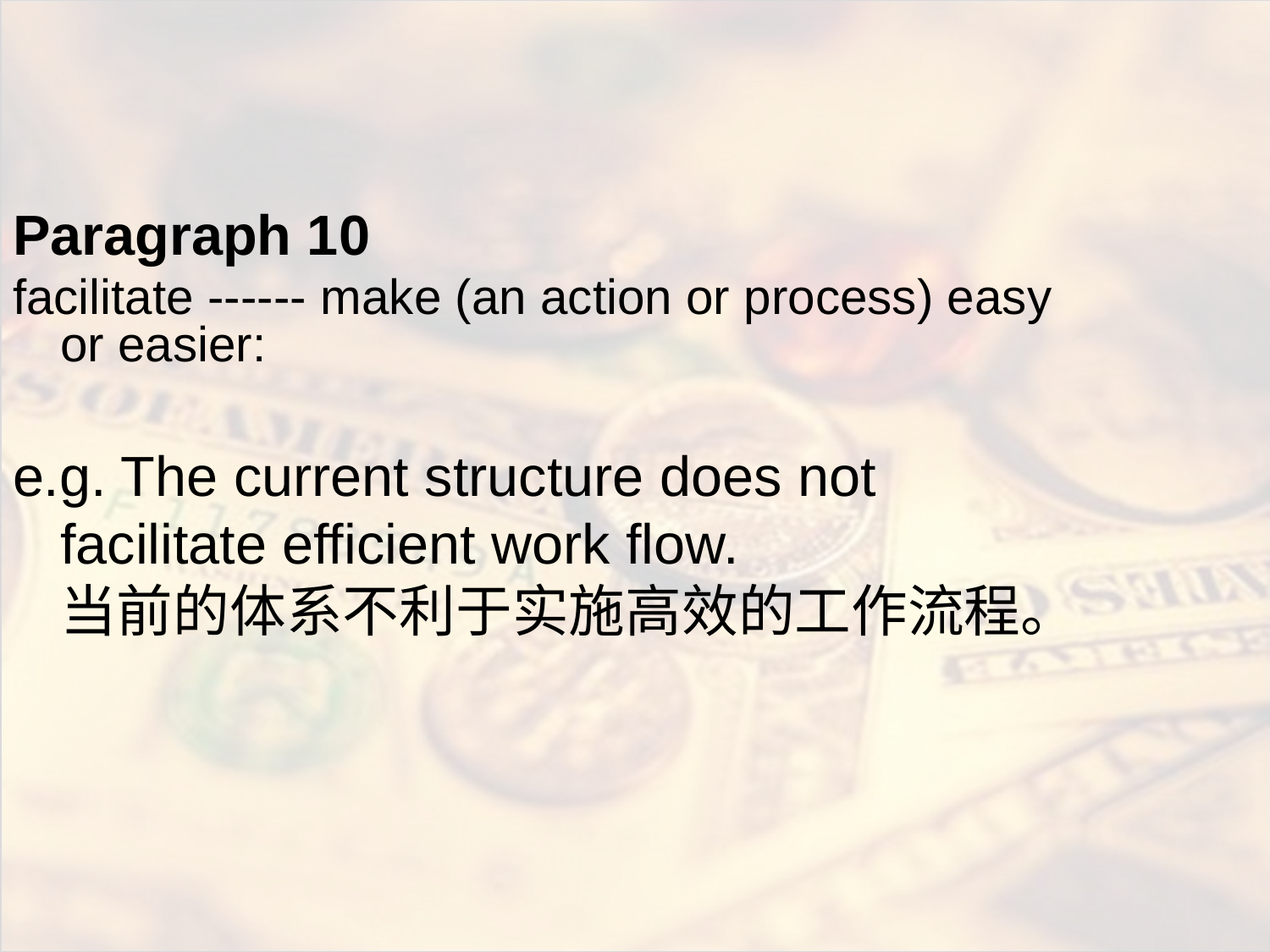

#
Paragraph 10
facilitate ------ make (an action or process) easy or easier:

e.g. The current structure does not facilitate efficient work flow.
当前的体系不利于实施高效的工作流程。